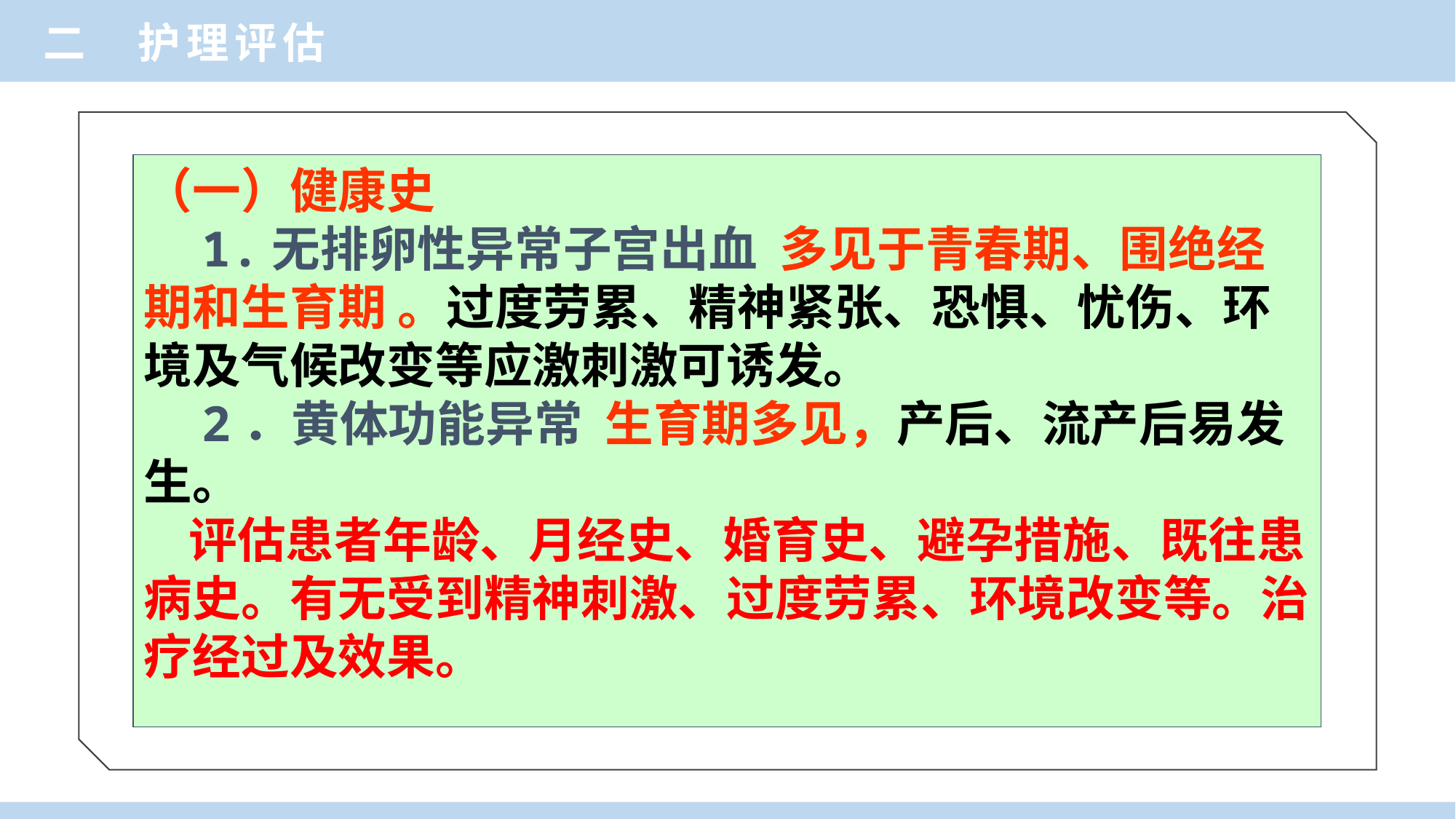

二   护理评估

（一）健康史
  1.无排卵性异常子宫出血  多见于青春期、围绝经期和生育期 。过度劳累、精神紧张、恐惧、忧伤、环境及气候改变等应激刺激可诱发。
  2．黄体功能异常  生育期多见，产后、流产后易发生。
   评估患者年龄、月经史、婚育史、避孕措施、既往患病史。有无受到精神刺激、过度劳累、环境改变等。治疗经过及效果。